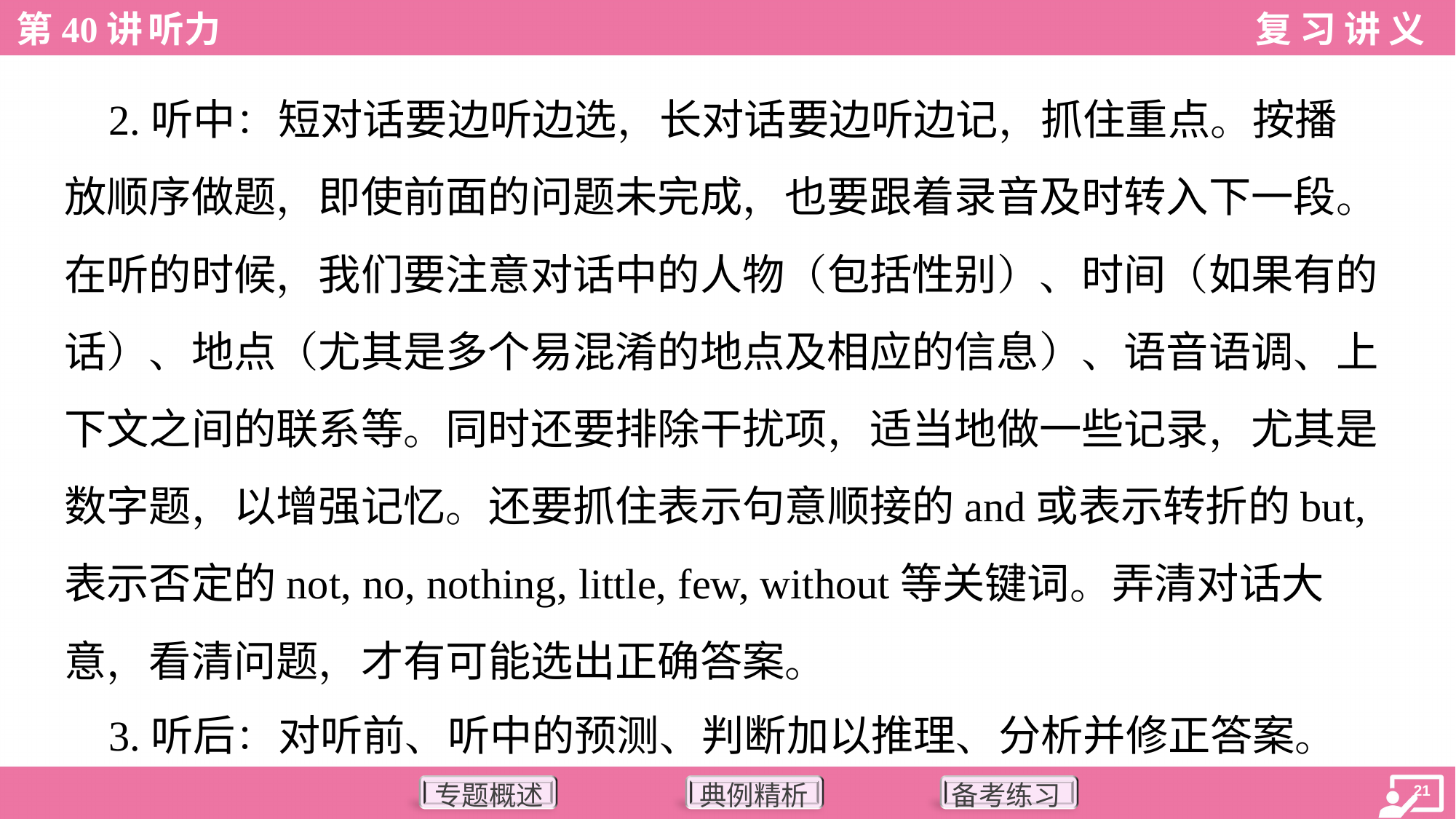

2.听中：短对话要边听边选，长对话要边听边记，抓住重点。按播
放顺序做题，即使前面的问题未完成，也要跟着录音及时转入下一段。
在听的时候，我们要注意对话中的人物（包括性别）、时间（如果有的
话）、地点（尤其是多个易混淆的地点及相应的信息）、语音语调、上
下文之间的联系等。同时还要排除干扰项，适当地做一些记录，尤其是
数字题，以增强记忆。还要抓住表示句意顺接的and或表示转折的but,
表示否定的not, no, nothing, little, few, without等关键词。弄清对话大
意，看清问题，才有可能选出正确答案。
    3.听后：对听前、听中的预测、判断加以推理、分析并修正答案。